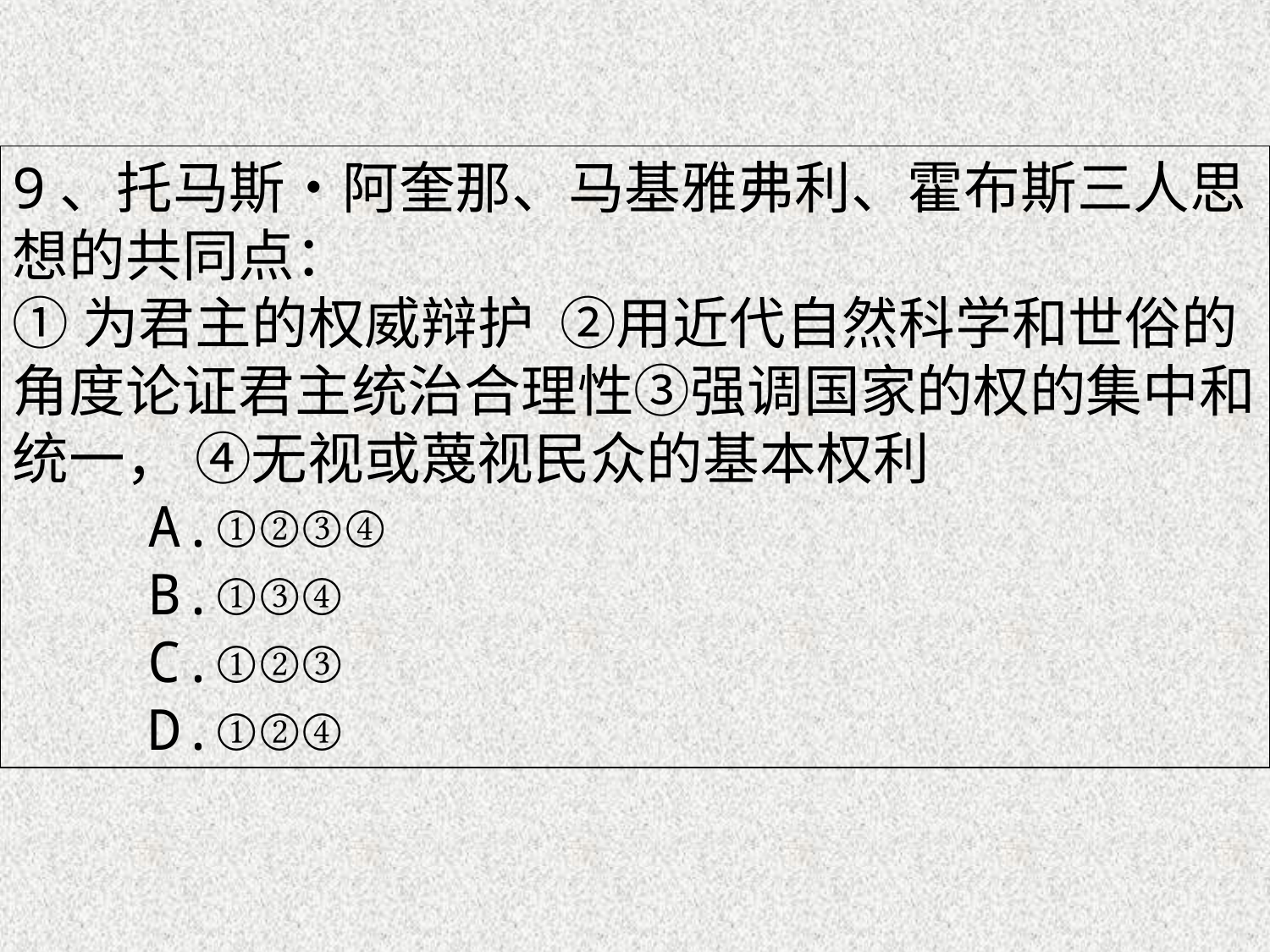

9、托马斯•阿奎那、马基雅弗利、霍布斯三人思想的共同点：
①为君主的权威辩护  ②用近代自然科学和世俗的角度论证君主统治合理性③强调国家的权的集中和统一， ④无视或蔑视民众的基本权利
    A.①②③④
    B.①③④
    C.①②③
    D.①②④